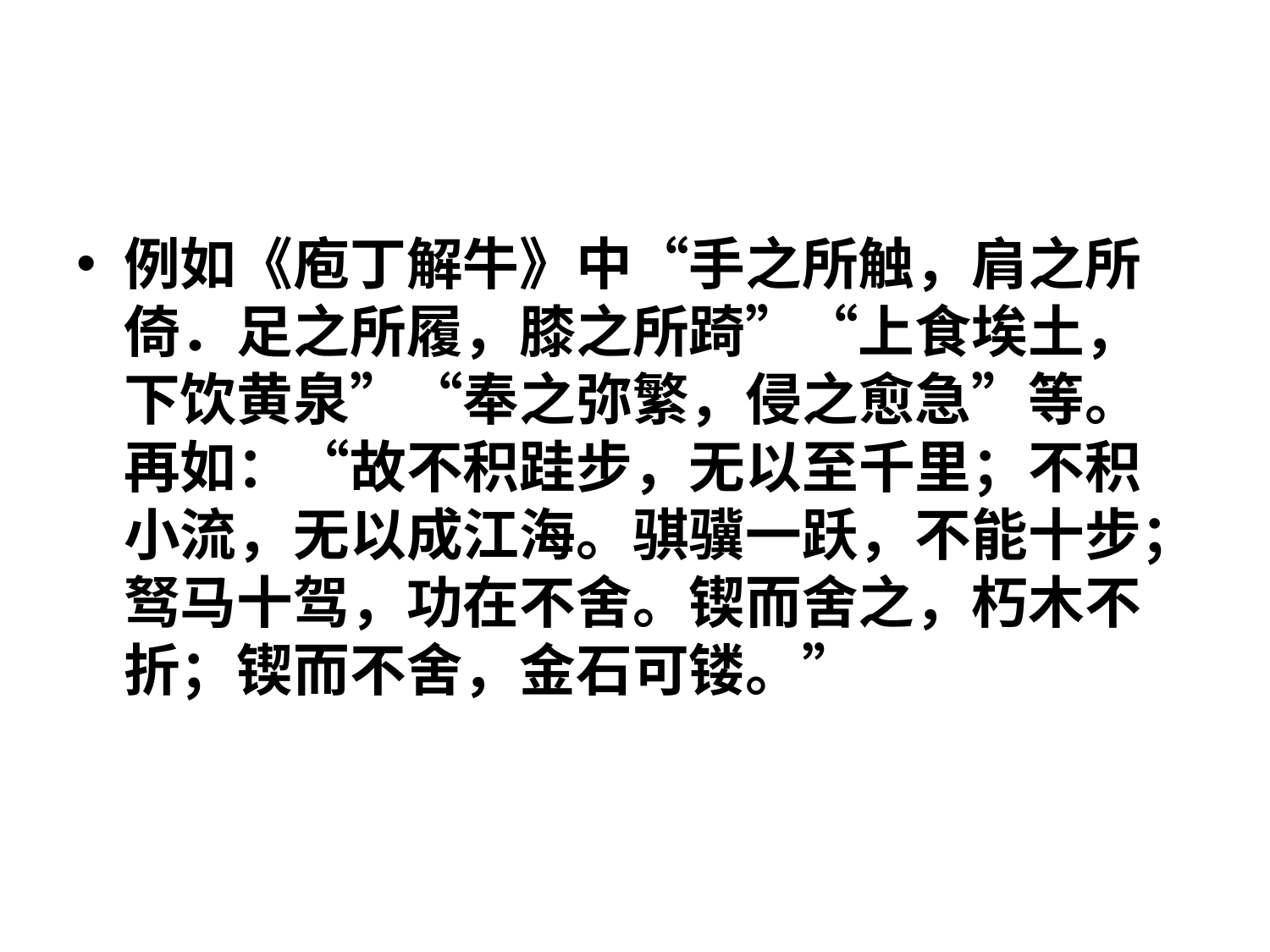

例如《庖丁解牛》中“手之所触，肩之所倚．足之所履，膝之所踦”“上食埃土，下饮黄泉”“奉之弥繁，侵之愈急”等。再如：“故不积跬步，无以至千里；不积小流，无以成江海。骐骥一跃，不能十步；驽马十驾，功在不舍。锲而舍之，朽木不折；锲而不舍，金石可镂。”